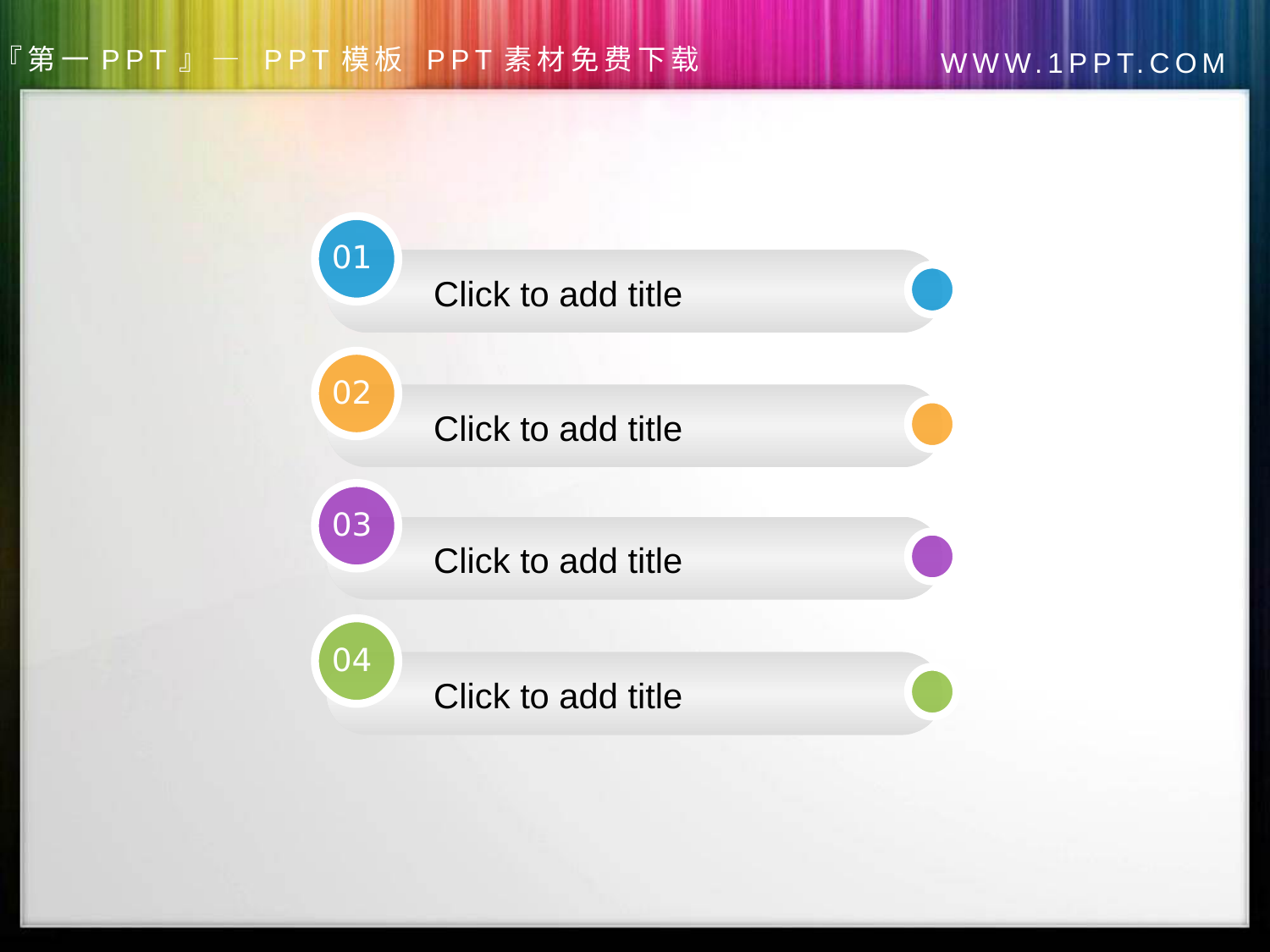

01

 Click to add title

02

 Click to add title

03

 Click to add title

04

 Click to add title
第一PPT模板网
www.1ppt.com